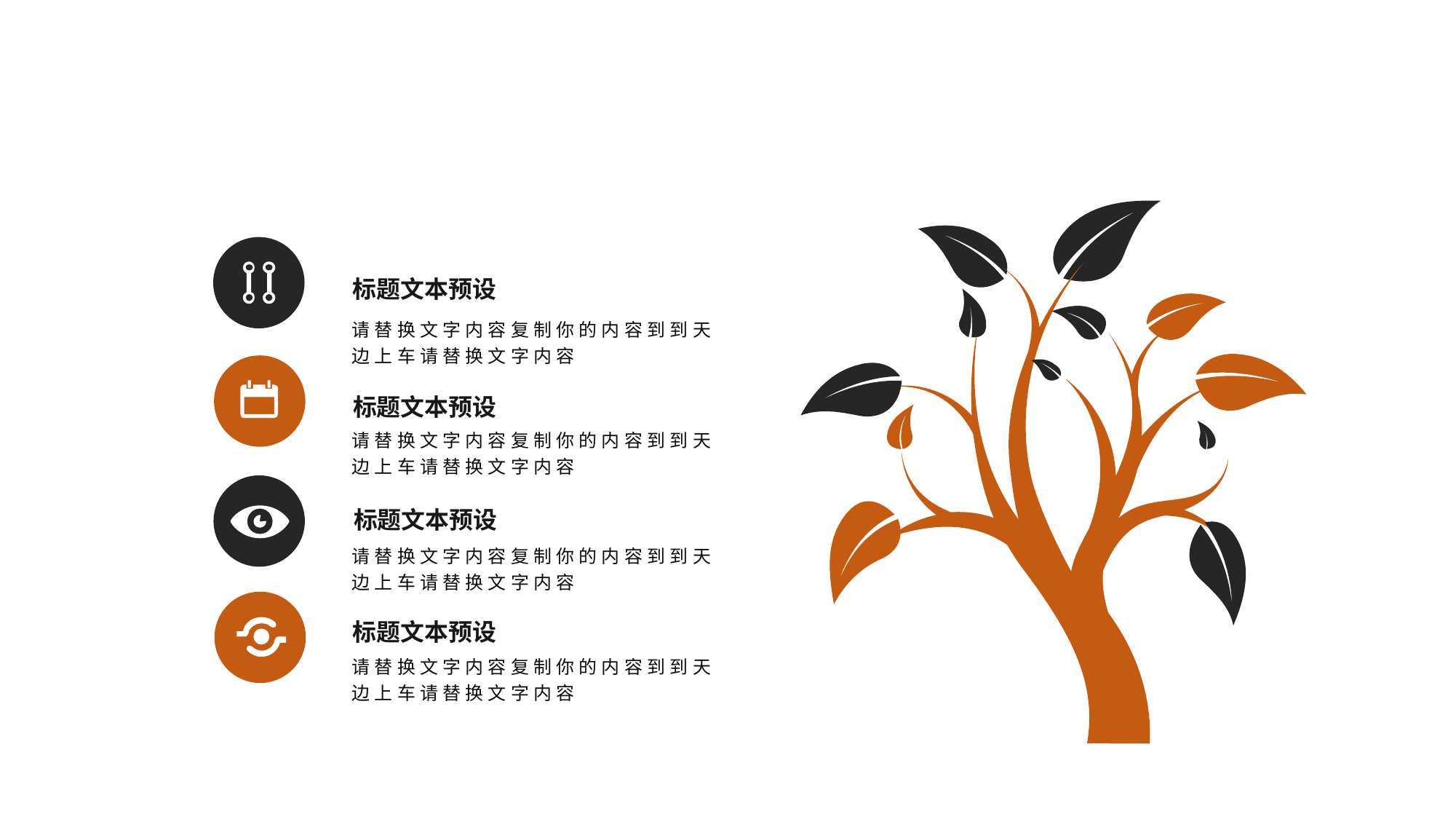

标题文本预设

请替换文字内容复制你的内容到到天边上车请替换文字内容

标题文本预设

请替换文字内容复制你的内容到到天边上车请替换文字内容

标题文本预设

请替换文字内容复制你的内容到到天边上车请替换文字内容

标题文本预设

请替换文字内容复制你的内容到到天边上车请替换文字内容